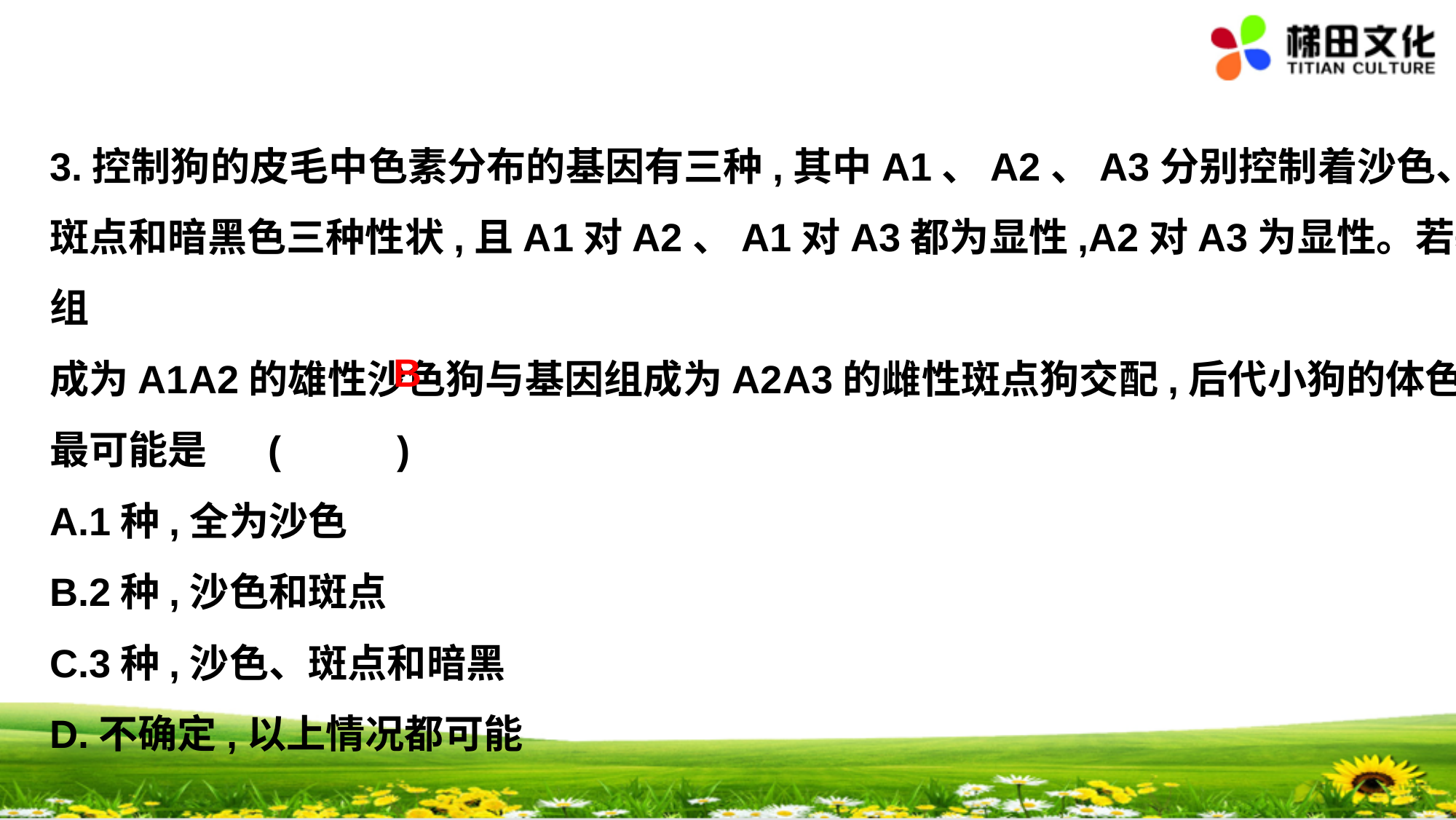

3.控制狗的皮毛中色素分布的基因有三种,其中A1、A2、A3分别控制着沙色、
斑点和暗黑色三种性状,且A1对A2、A1对A3都为显性,A2对A3为显性。若基因组
成为A1A2的雄性沙色狗与基因组成为A2A3的雌性斑点狗交配,后代小狗的体色
最可能是	(　  　)
A.1种,全为沙色
B.2种,沙色和斑点
C.3种,沙色、斑点和暗黑
D.不确定,以上情况都可能
B